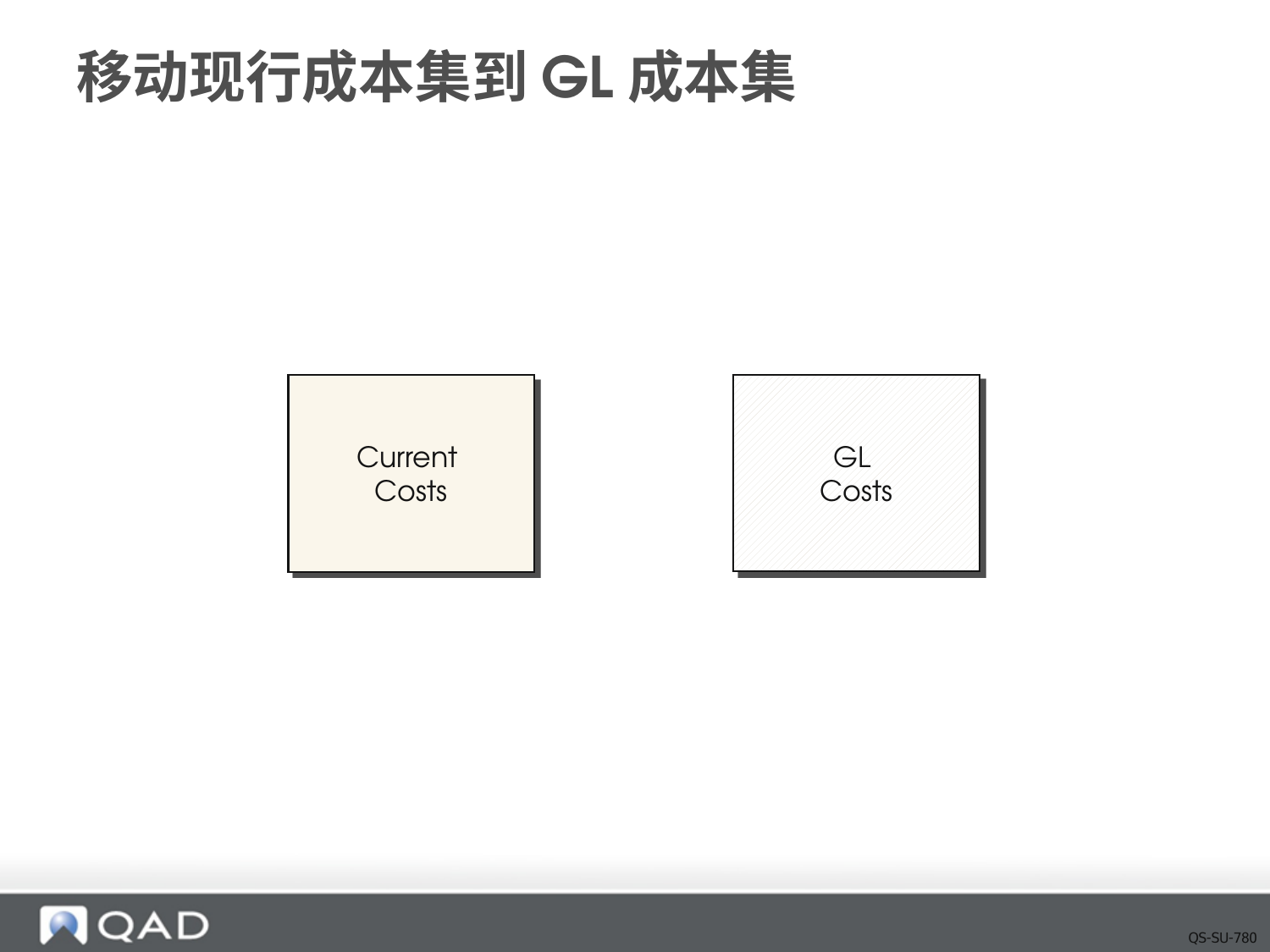

# 移动现行成本集到GL成本集
GL
Costs
Current
Costs

QS-SU-780